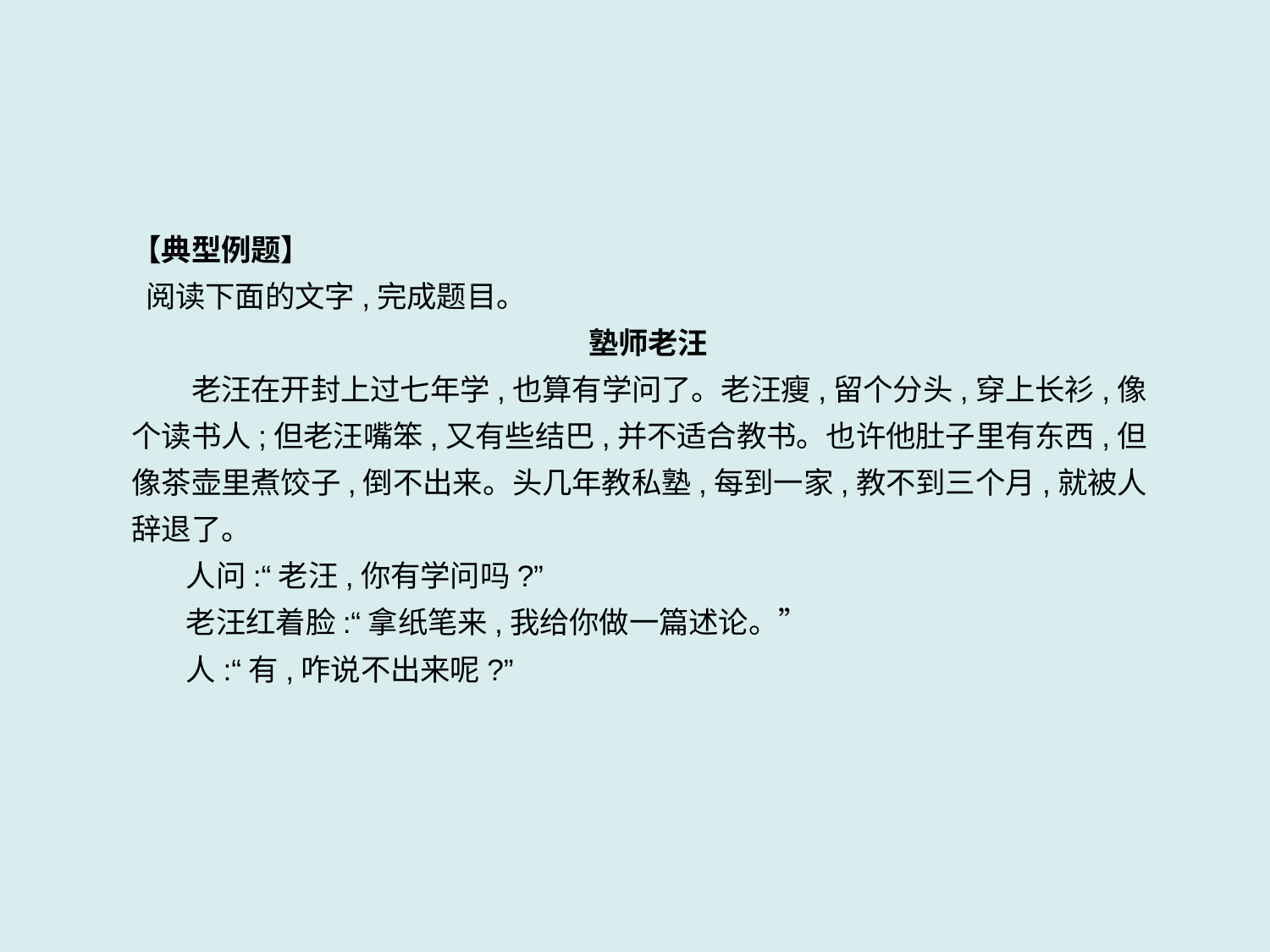

【典型例题】
 阅读下面的文字,完成题目。
塾师老汪
　　老汪在开封上过七年学,也算有学问了。老汪瘦,留个分头,穿上长衫,像个读书人;但老汪嘴笨,又有些结巴,并不适合教书。也许他肚子里有东西,但像茶壶里煮饺子,倒不出来。头几年教私塾,每到一家,教不到三个月,就被人辞退了。
       人问:“老汪,你有学问吗?”
       老汪红着脸:“拿纸笔来,我给你做一篇述论。”
       人:“有,咋说不出来呢?”